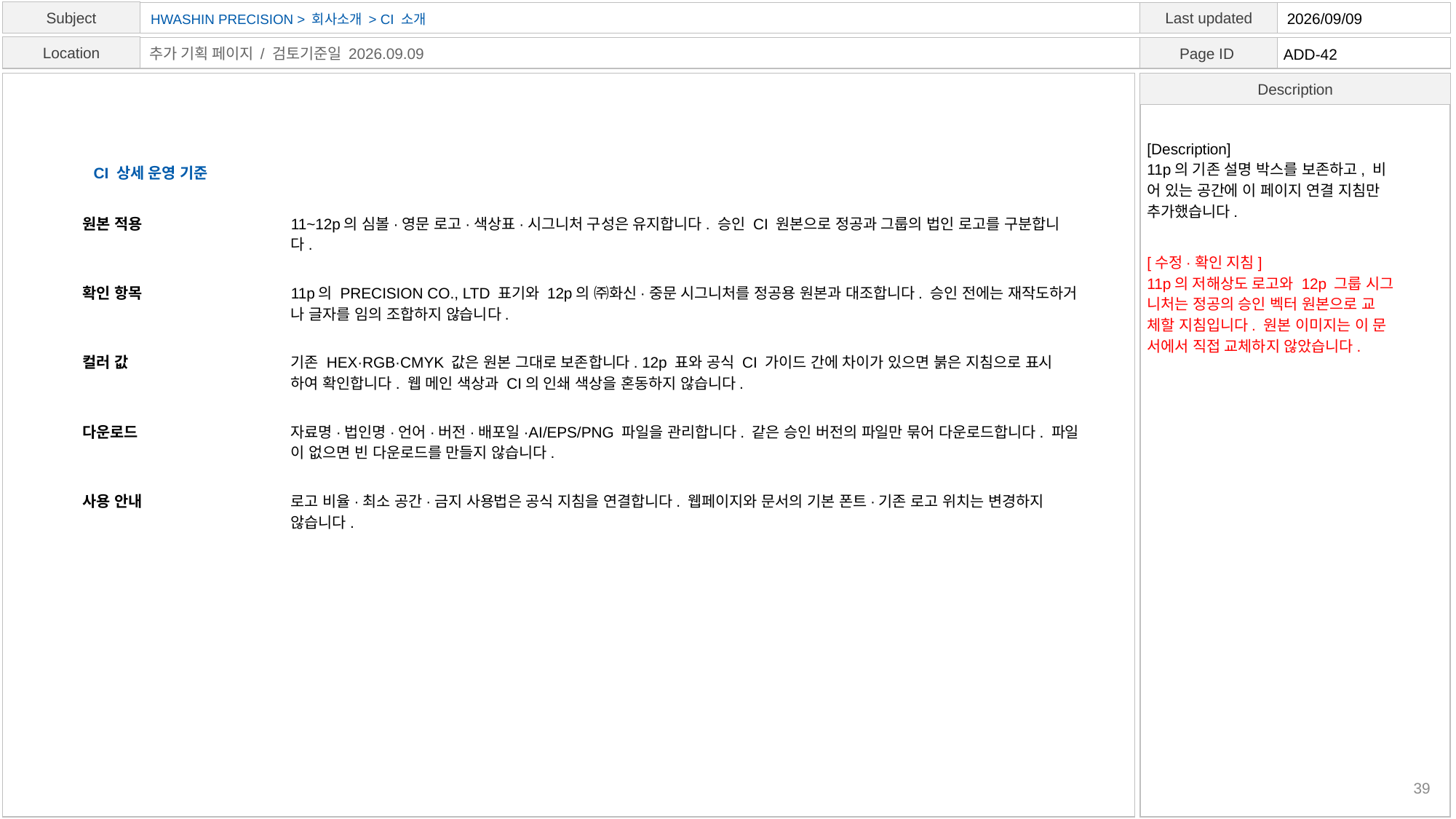

HWASHIN PRECISION > 회사소개 > CI 소개
2026/09/09
ADD-42
추가 기획 페이지 / 검토기준일 2026.09.09
[Description]
11p의 기존 설명 박스를 보존하고, 비
어 있는 공간에 이 페이지 연결 지침만
추가했습니다.
CI 상세 운영 기준
원본 적용
11~12p의 심볼·영문 로고·색상표·시그니처 구성은 유지합니다. 승인 CI 원본으로 정공과 그룹의 법인 로고를 구분합니
다.
[수정·확인 지침]
11p의 저해상도 로고와 12p 그룹 시그
니처는 정공의 승인 벡터 원본으로 교
체할 지침입니다. 원본 이미지는 이 문
서에서 직접 교체하지 않았습니다.
확인 항목
11p의 PRECISION CO., LTD 표기와 12p의 ㈜화신·중문 시그니처를 정공용 원본과 대조합니다. 승인 전에는 재작도하거
나 글자를 임의 조합하지 않습니다.
컬러 값
기존 HEX·RGB·CMYK 값은 원본 그대로 보존합니다. 12p 표와 공식 CI 가이드 간에 차이가 있으면 붉은 지침으로 표시
하여 확인합니다. 웹 메인 색상과 CI의 인쇄 색상을 혼동하지 않습니다.
다운로드
자료명·법인명·언어·버전·배포일·AI/EPS/PNG 파일을 관리합니다. 같은 승인 버전의 파일만 묶어 다운로드합니다. 파일
이 없으면 빈 다운로드를 만들지 않습니다.
사용 안내
로고 비율·최소 공간·금지 사용법은 공식 지침을 연결합니다. 웹페이지와 문서의 기본 폰트·기존 로고 위치는 변경하지
않습니다.
39